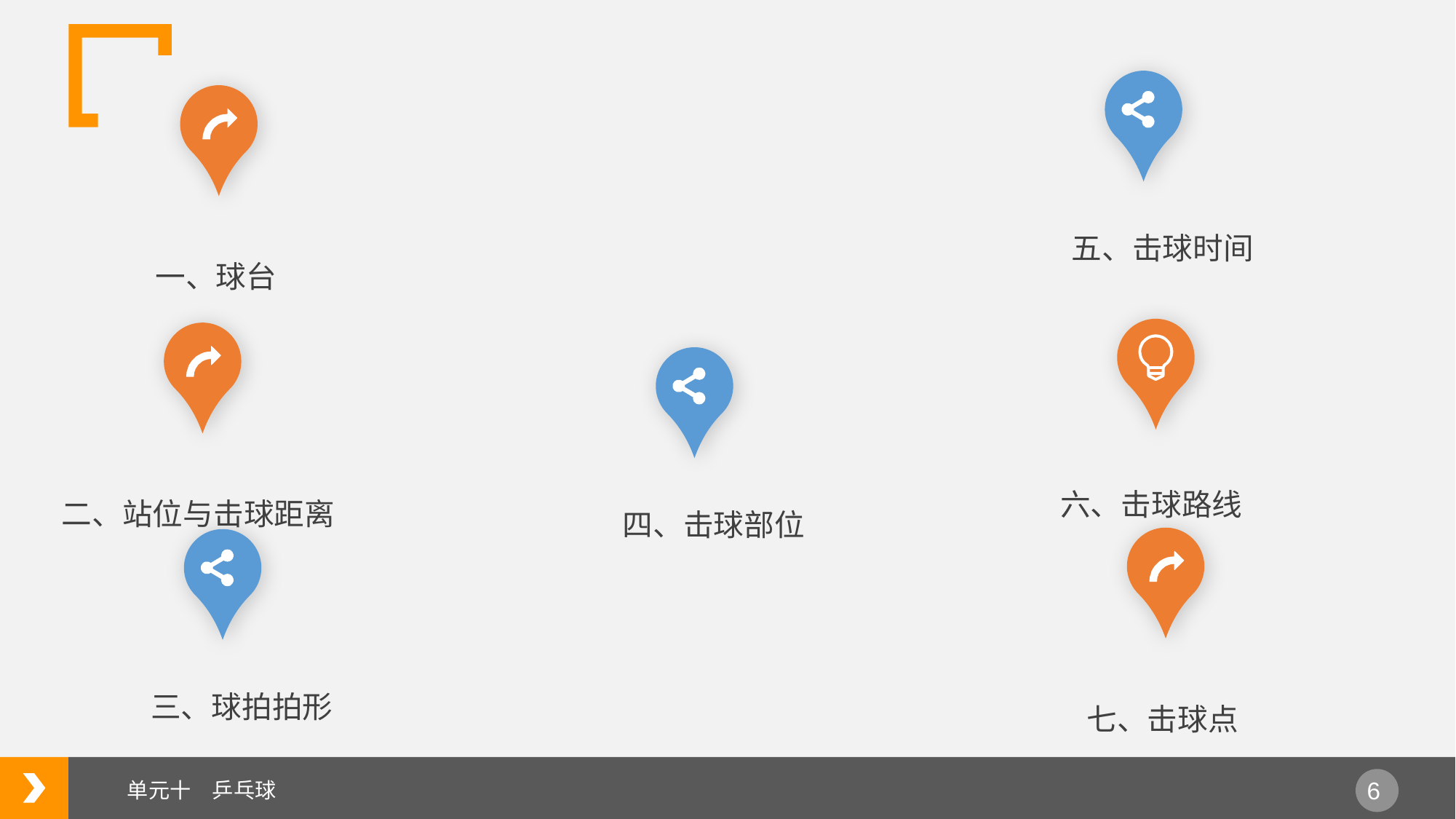

五、击球时间

一、球台

六、击球路线

二、站位与击球距离

四、击球部位

七、击球点

三、球拍拍形
单元十　乒乓球